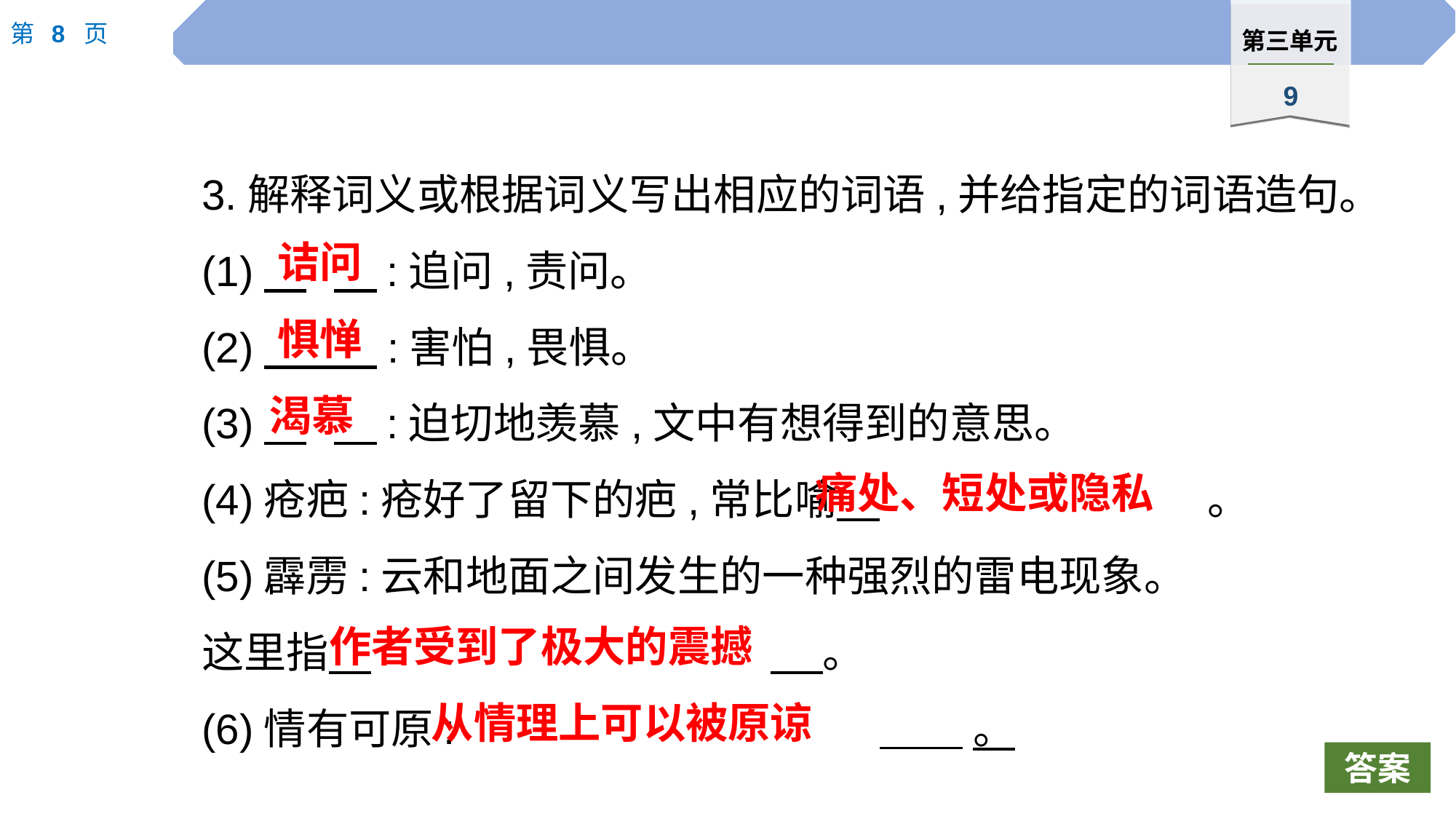

3.解释词义或根据词义写出相应的词语,并给指定的词语造句。
(1)　	　:追问,责问。
(2)　   　:害怕,畏惧。
(3)　	　:迫切地羡慕,文中有想得到的意思。
(4)疮疤:疮好了留下的疤,常比喻　				。
(5)霹雳:云和地面之间发生的一种强烈的雷电现象。
这里指　				　 。
(6)情有可原:				       。
诘问
惧惮
渴慕
痛处、短处或隐私
作者受到了极大的震撼
从情理上可以被原谅
答案